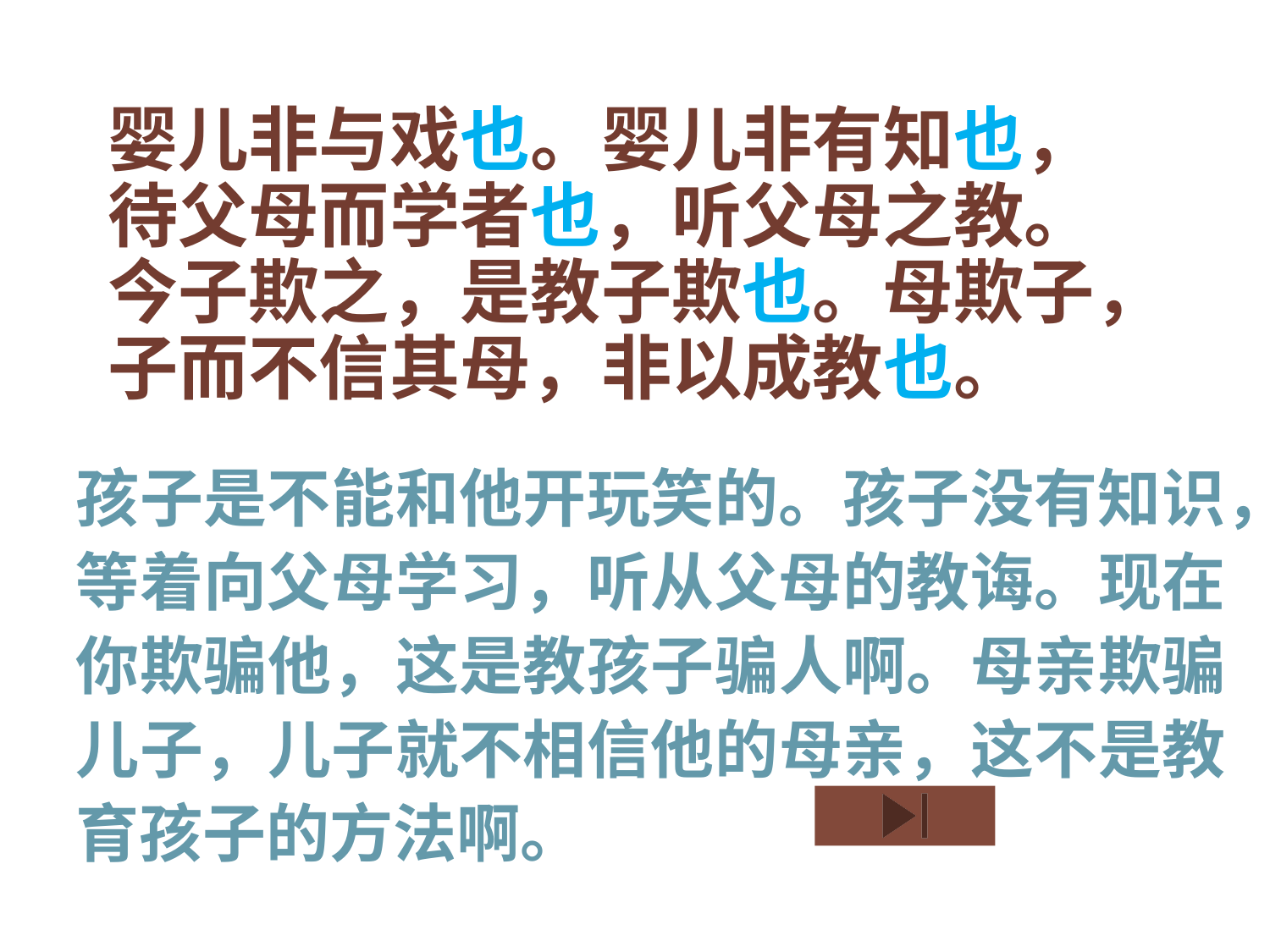

婴儿非与戏也。婴儿非有知也，待父母而学者也，听父母之教。今子欺之，是教子欺也。母欺子，子而不信其母，非以成教也。
孩子是不能和他开玩笑的。孩子没有知识，等着向父母学习，听从父母的教诲。现在你欺骗他，这是教孩子骗人啊。母亲欺骗儿子，儿子就不相信他的母亲，这不是教育孩子的方法啊。

#
